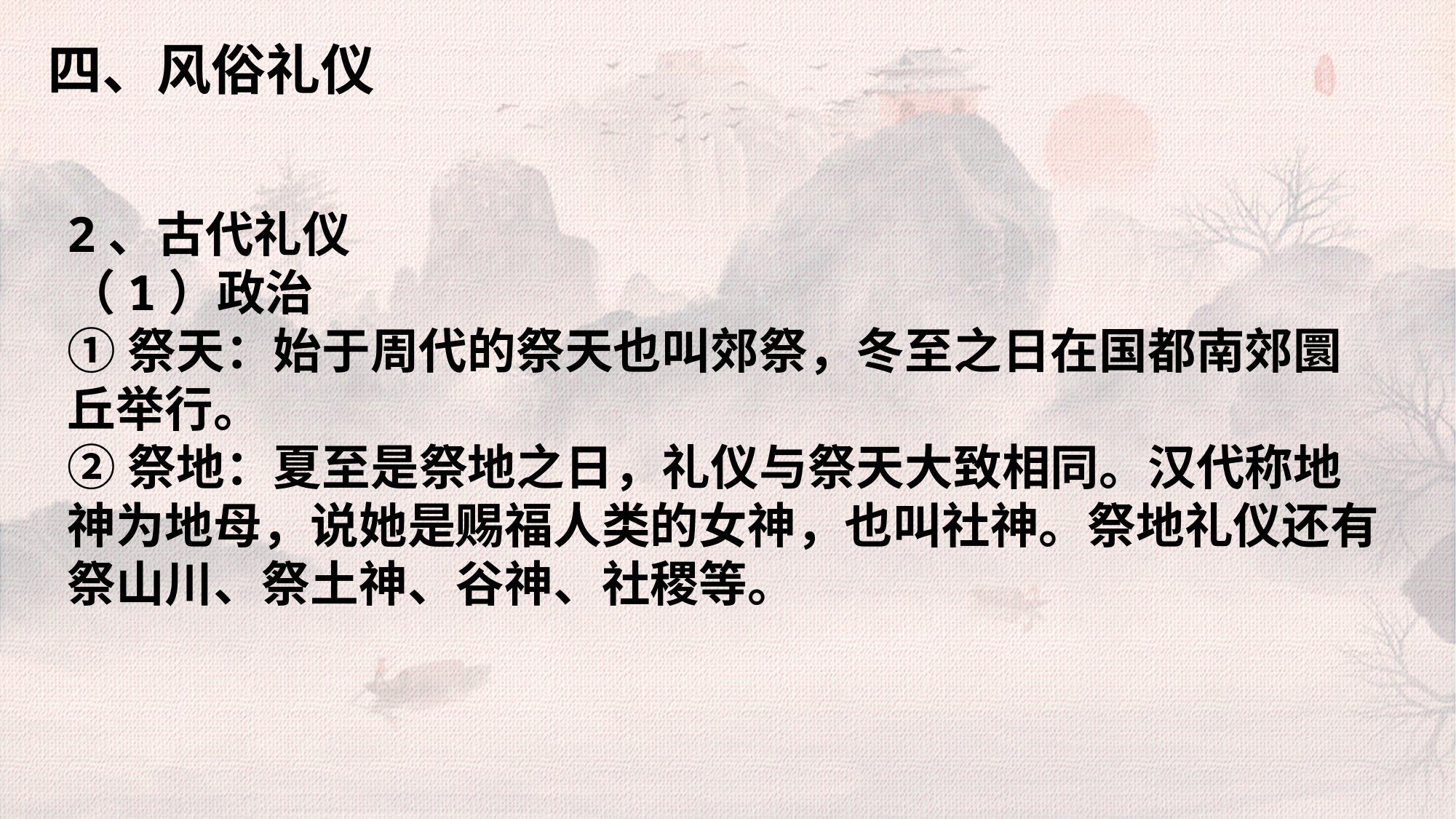

四、风俗礼仪
2、古代礼仪
（1）政治
①祭天：始于周代的祭天也叫郊祭，冬至之日在国都南郊圜丘举行。
②祭地：夏至是祭地之日，礼仪与祭天大致相同。汉代称地神为地母，说她是赐福人类的女神，也叫社神。祭地礼仪还有祭山川、祭土神、谷神、社稷等。